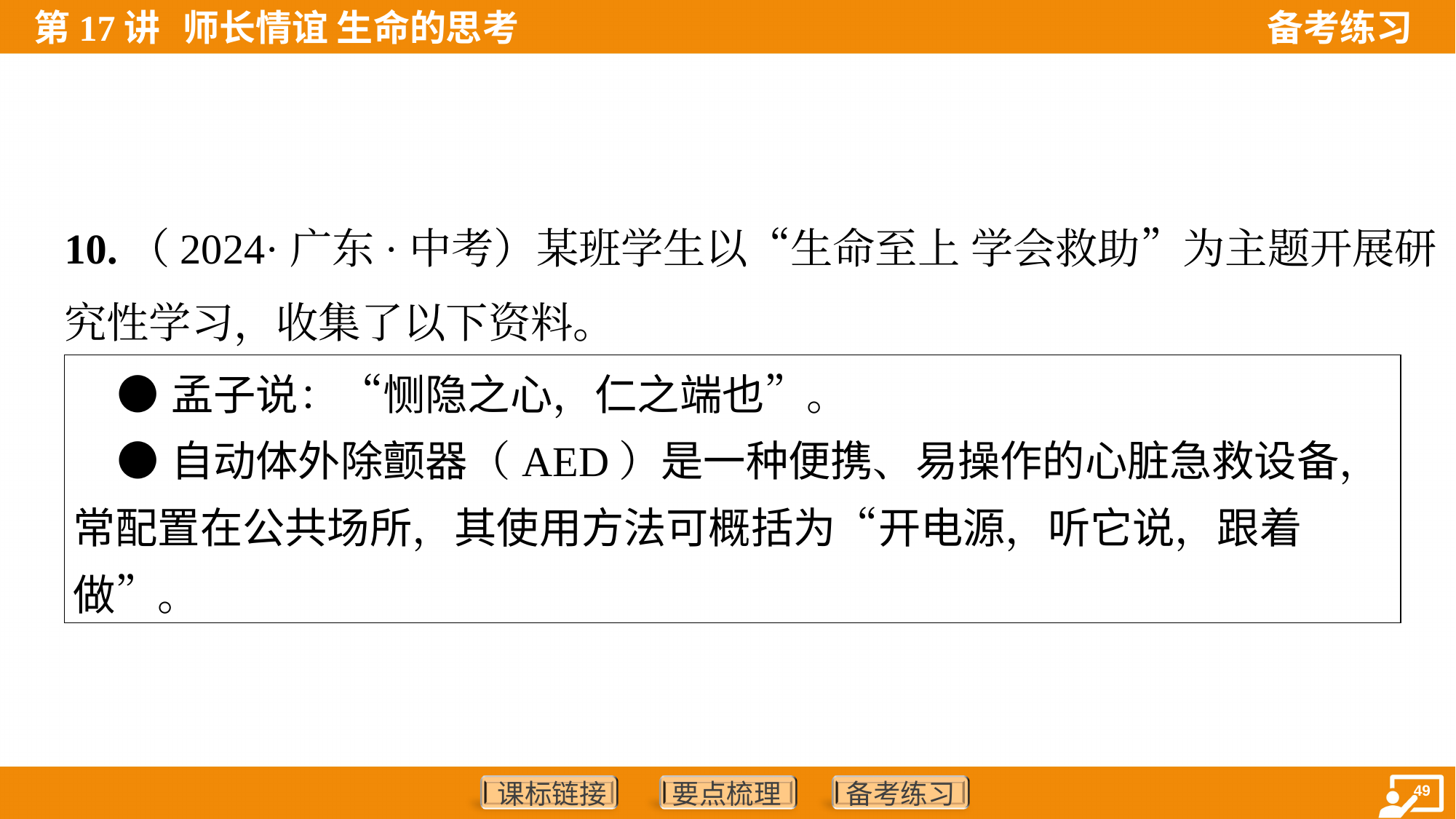

10.（2024·广东·中考）某班学生以“生命至上 学会救助”为主题开展研
究性学习，收集了以下资料。
| ●孟子说：“恻隐之心，仁之端也”。 ●自动体外除颤器（AED）是一种便携、易操作的心脏急救设备，常配置在公共场所，其使用方法可概括为“开电源，听它说，跟着做”。 |
| --- |